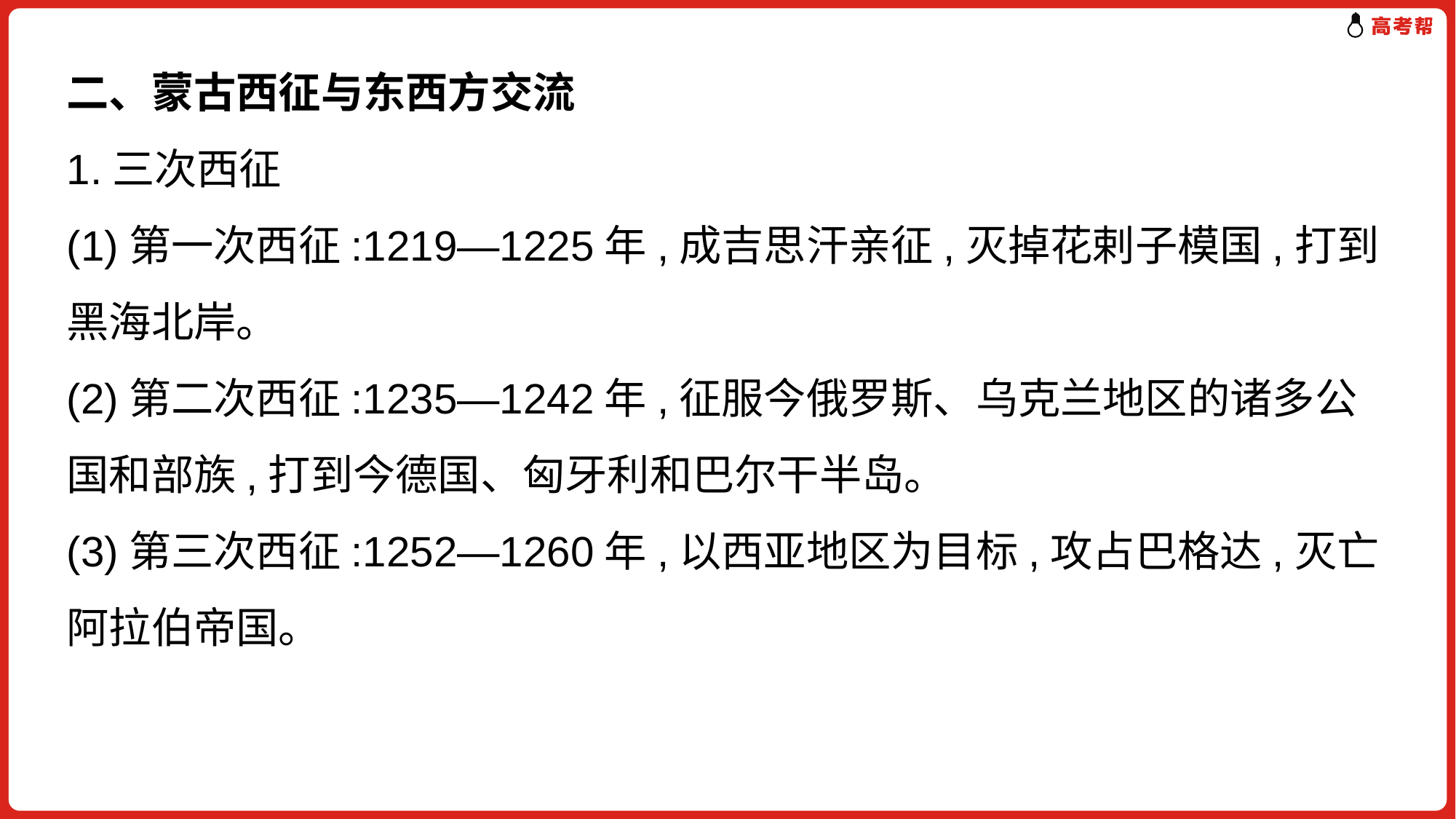

二、蒙古西征与东西方交流
1.三次西征
(1)第一次西征:1219—1225年,成吉思汗亲征,灭掉花剌子模国,打到黑海北岸。
(2)第二次西征:1235—1242年,征服今俄罗斯、乌克兰地区的诸多公国和部族,打到今德国、匈牙利和巴尔干半岛。
(3)第三次西征:1252—1260年,以西亚地区为目标,攻占巴格达,灭亡阿拉伯帝国。